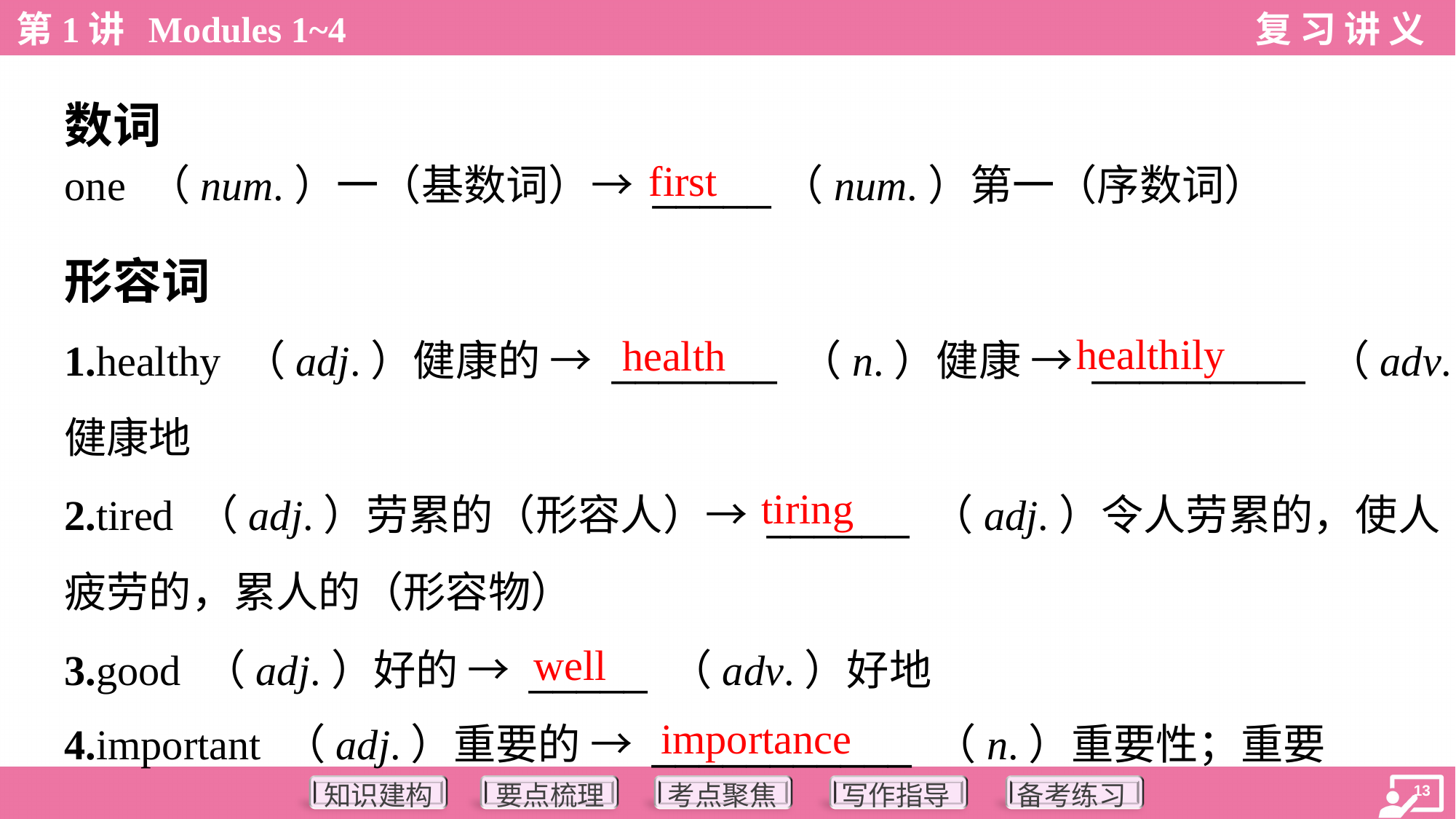

数词
first
one （num.）一（基数词）→ _____（num.）第一（序数词）
形容词
healthily
health
1.healthy （adj.）健康的 → _______ （n.）健康 → _________ （adv.）
健康地
2.tired （adj.）劳累的（形容人）→ ______ （adj.）令人劳累的，使人
疲劳的，累人的（形容物）
3.good （adj.）好的 → _____ （adv.）好地
4.important （adj.）重要的 → ___________ （n.）重要性；重要
tiring
well
importance